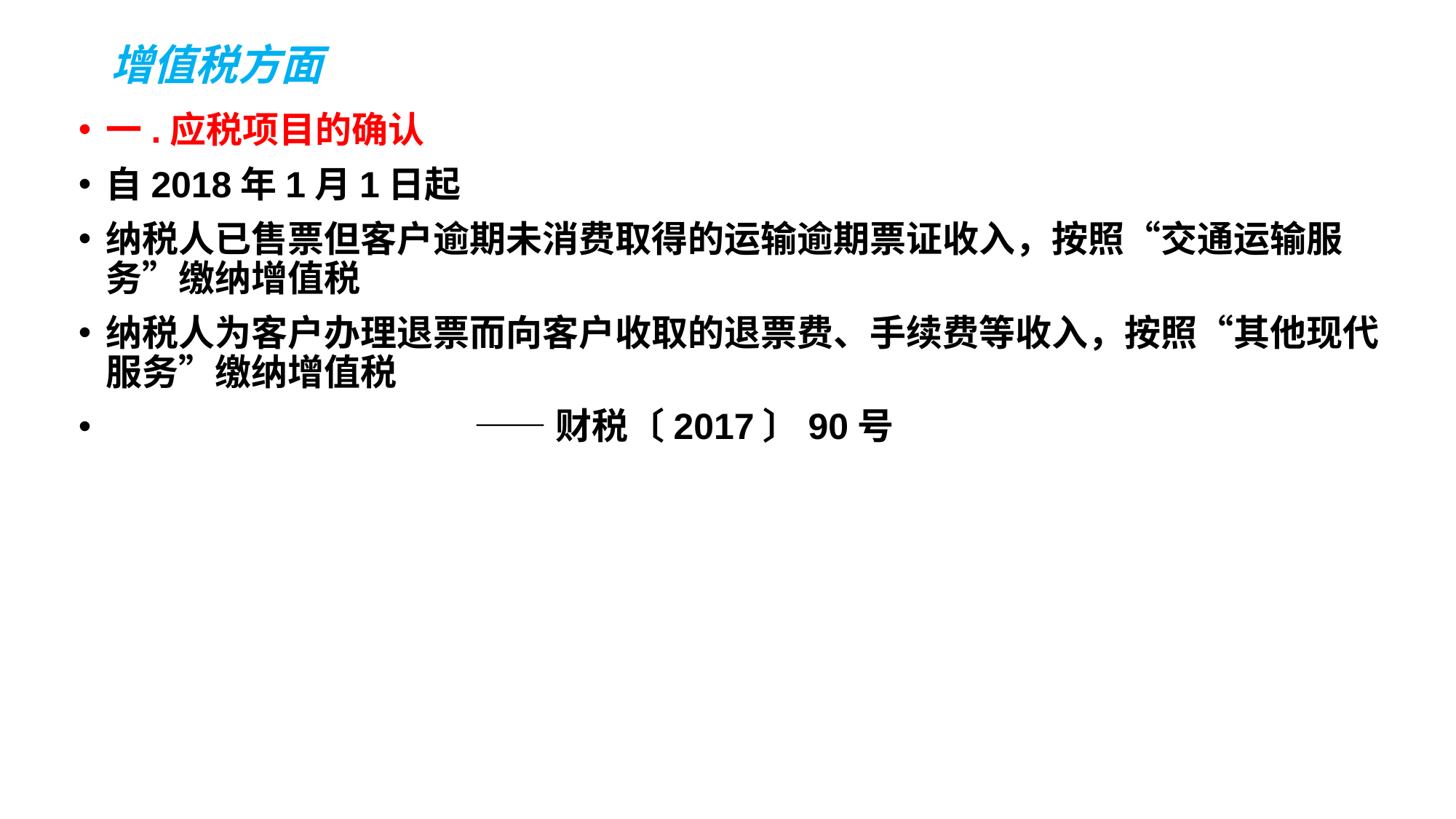

# 增值税方面
一.应税项目的确认
自2018年1月1日起
纳税人已售票但客户逾期未消费取得的运输逾期票证收入，按照“交通运输服务”缴纳增值税
纳税人为客户办理退票而向客户收取的退票费、手续费等收入，按照“其他现代服务”缴纳增值税
                                             ——财税〔2017〕90号